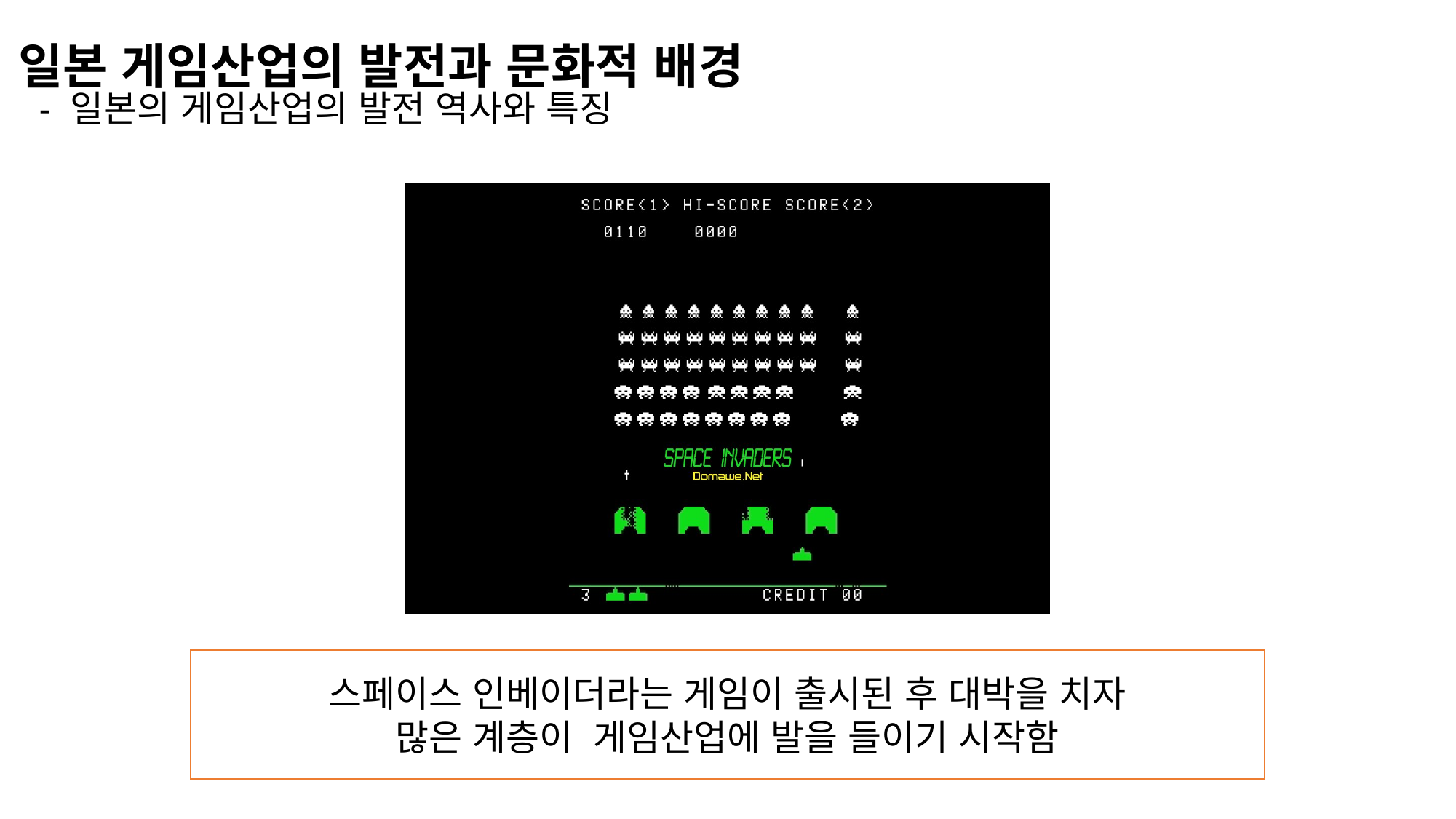

일본 게임산업의 발전과 문화적 배경
  - 일본의 게임산업의 발전 역사와 특징

스페이스 인베이더라는 게임이 출시된 후 대박을 치자
많은 계층이  게임산업에 발을 들이기 시작함